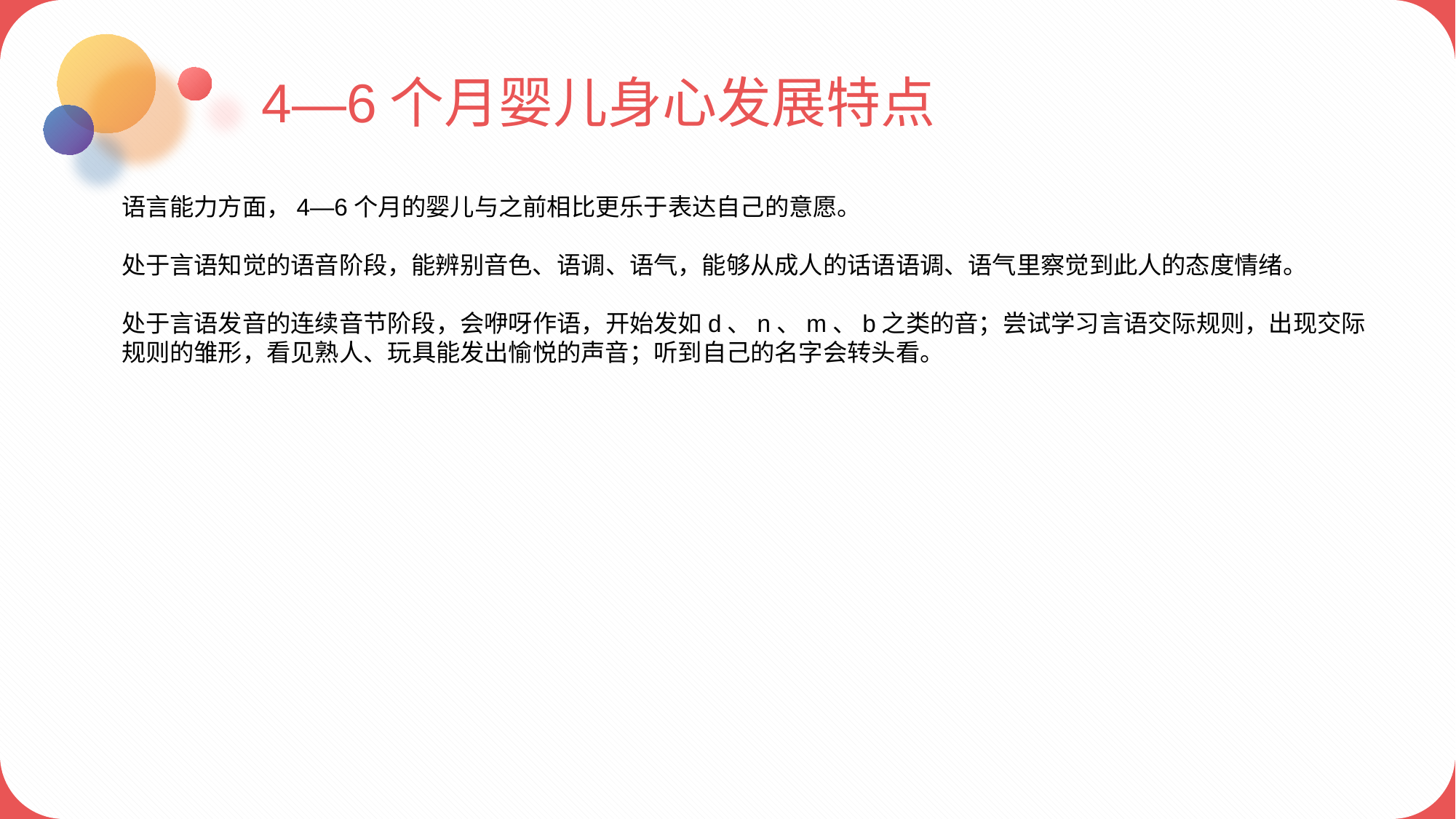

4—6个月婴儿身心发展特点
语言能力方面，4—6个月的婴儿与之前相比更乐于表达自己的意愿。

处于言语知觉的语音阶段，能辨别音色、语调、语气，能够从成人的话语语调、语气里察觉到此人的态度情绪。

处于言语发音的连续音节阶段，会咿呀作语，开始发如d、n、m、b之类的音；尝试学习言语交际规则，出现交际规则的雏形，看见熟人、玩具能发出愉悦的声音；听到自己的名字会转头看。